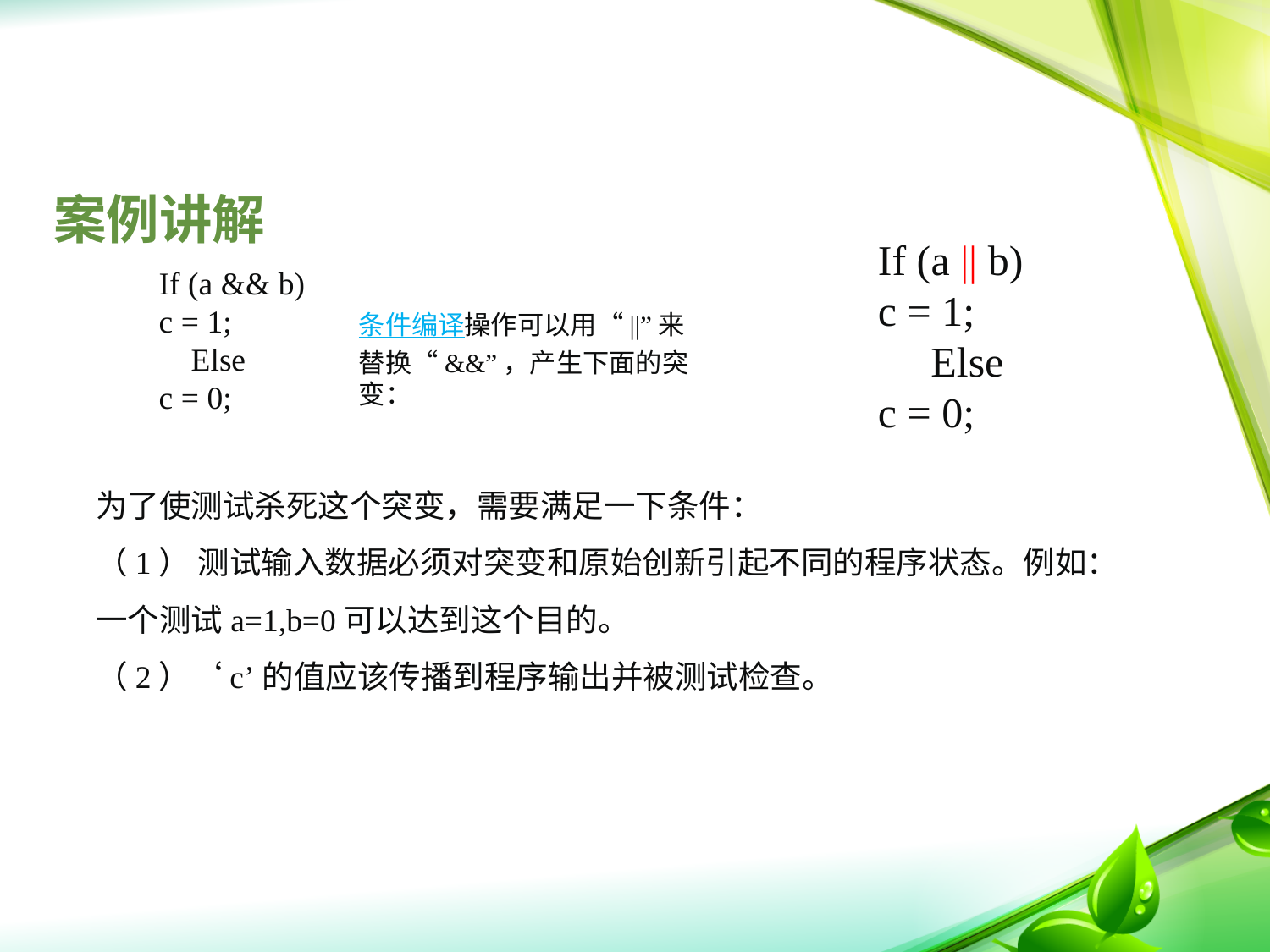

# 案例讲解
If (a || b)
c = 1;
     Else
c = 0;
If (a && b)
c = 1;
    Else
c = 0;
条件编译操作可以用“||”来替换“&&”，产生下面的突变：
为了使测试杀死这个突变，需要满足一下条件：
（1） 测试输入数据必须对突变和原始创新引起不同的程序状态。例如：一个测试a=1,b=0可以达到这个目的。
（2）‘c’的值应该传播到程序输出并被测试检查。